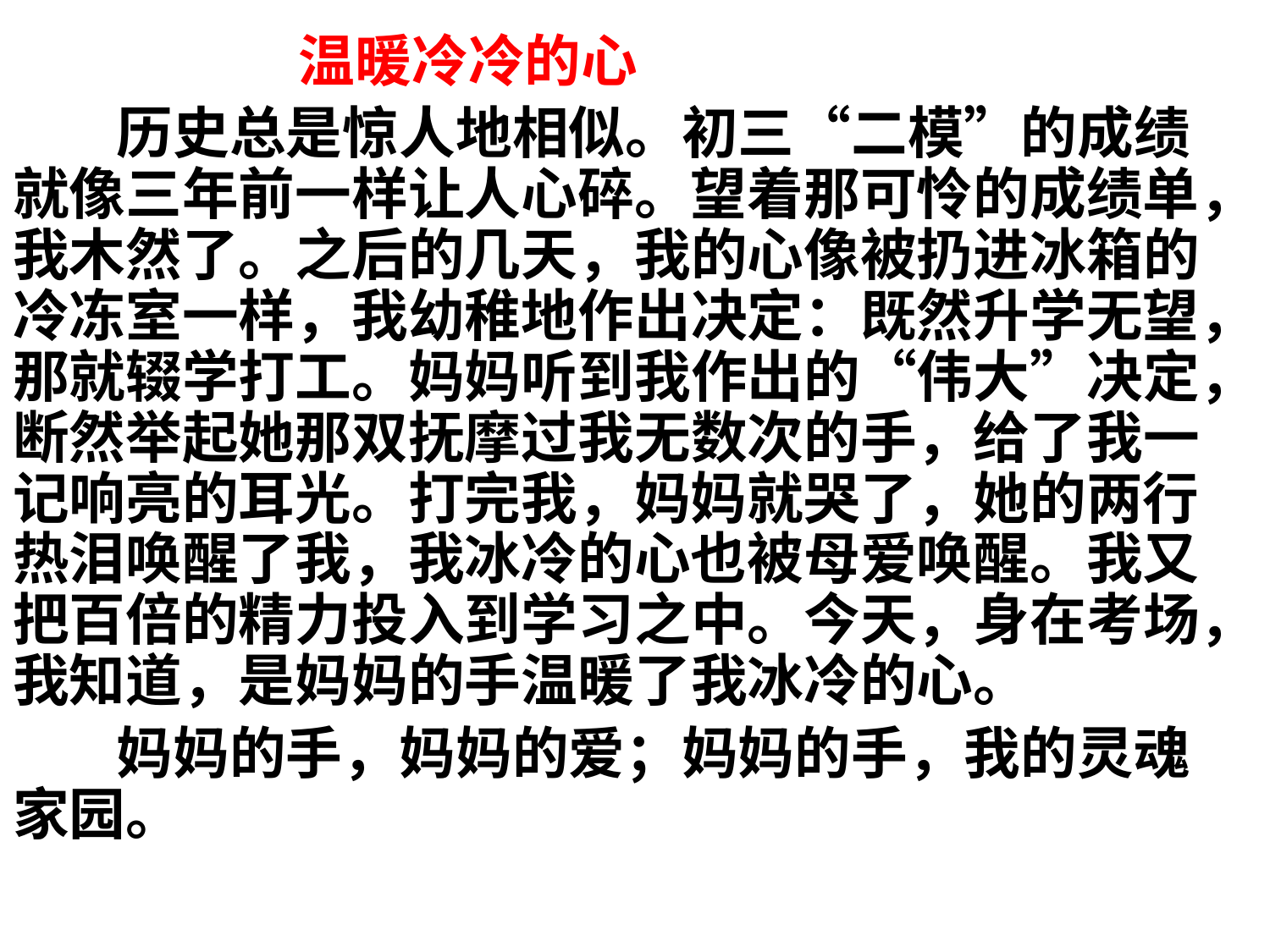

温暖冷冷的心
       历史总是惊人地相似。初三“二模”的成绩就像三年前一样让人心碎。望着那可怜的成绩单，我木然了。之后的几天，我的心像被扔进冰箱的冷冻室一样，我幼稚地作出决定：既然升学无望，那就辍学打工。妈妈听到我作出的“伟大”决定，断然举起她那双抚摩过我无数次的手，给了我一记响亮的耳光。打完我，妈妈就哭了，她的两行热泪唤醒了我，我冰冷的心也被母爱唤醒。我又把百倍的精力投入到学习之中。今天，身在考场，我知道，是妈妈的手温暖了我冰冷的心。
       妈妈的手，妈妈的爱；妈妈的手，我的灵魂家园。